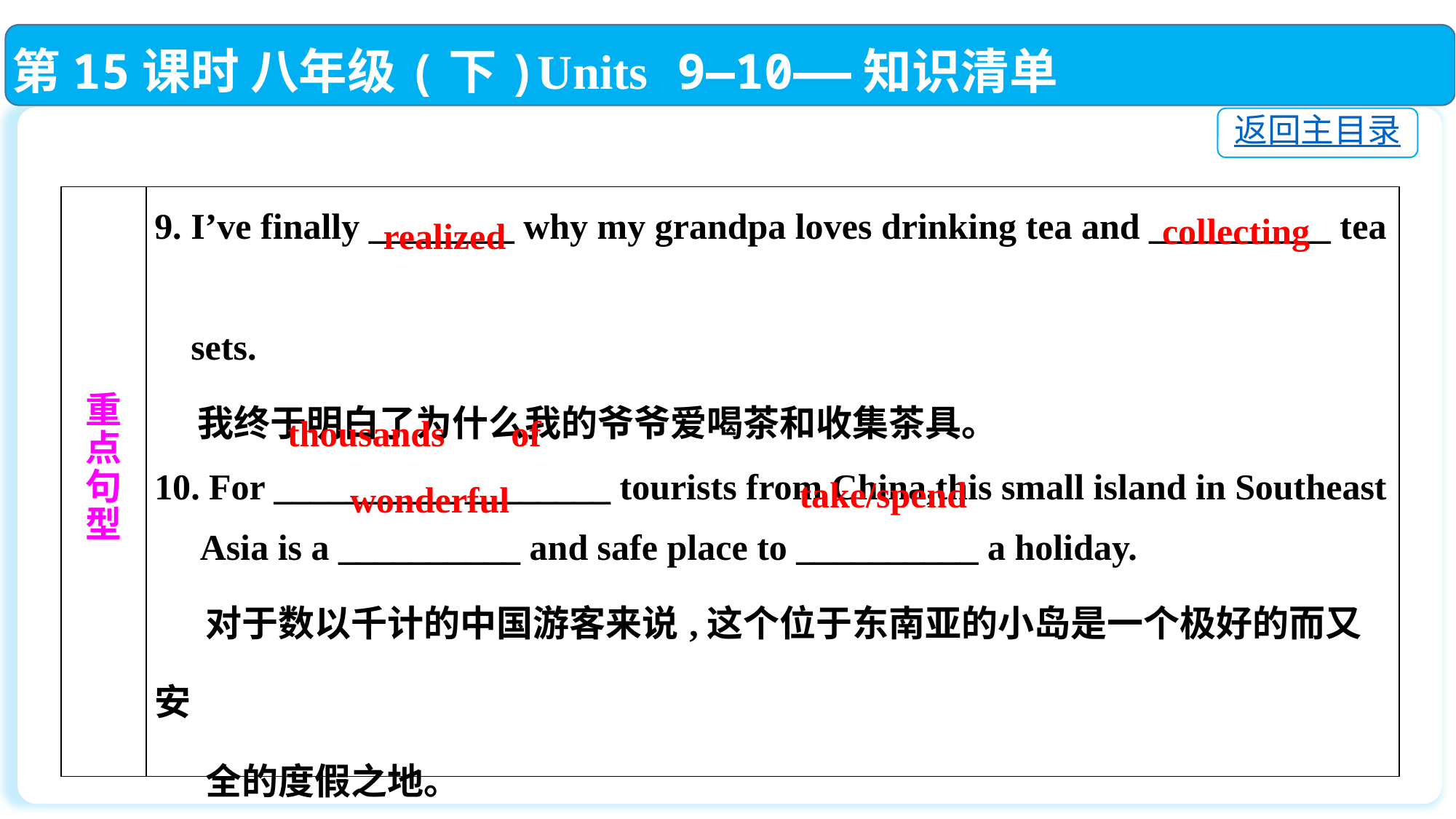

第15课时 八年级(下)Units 9—10——知识清单

返回主目录
| 重 点 句 型 | 9. I’ve finally \_\_\_\_\_\_\_\_ why my grandpa loves drinking tea and \_\_\_\_\_\_\_\_\_\_ tea sets. 我终于明白了为什么我的爷爷爱喝茶和收集茶具。 10. For \_\_\_\_\_\_\_\_\_\_ \_\_\_\_\_\_\_\_ tourists from China,this small island in Southeast Asia is a \_\_\_\_\_\_\_\_\_\_ and safe place to \_\_\_\_\_\_\_\_\_\_ a holiday. 对于数以千计的中国游客来说,这个位于东南亚的小岛是一个极好的而又安 全的度假之地。 |
| --- | --- |
collecting
realized

thousands
of
take/spend
wonderful